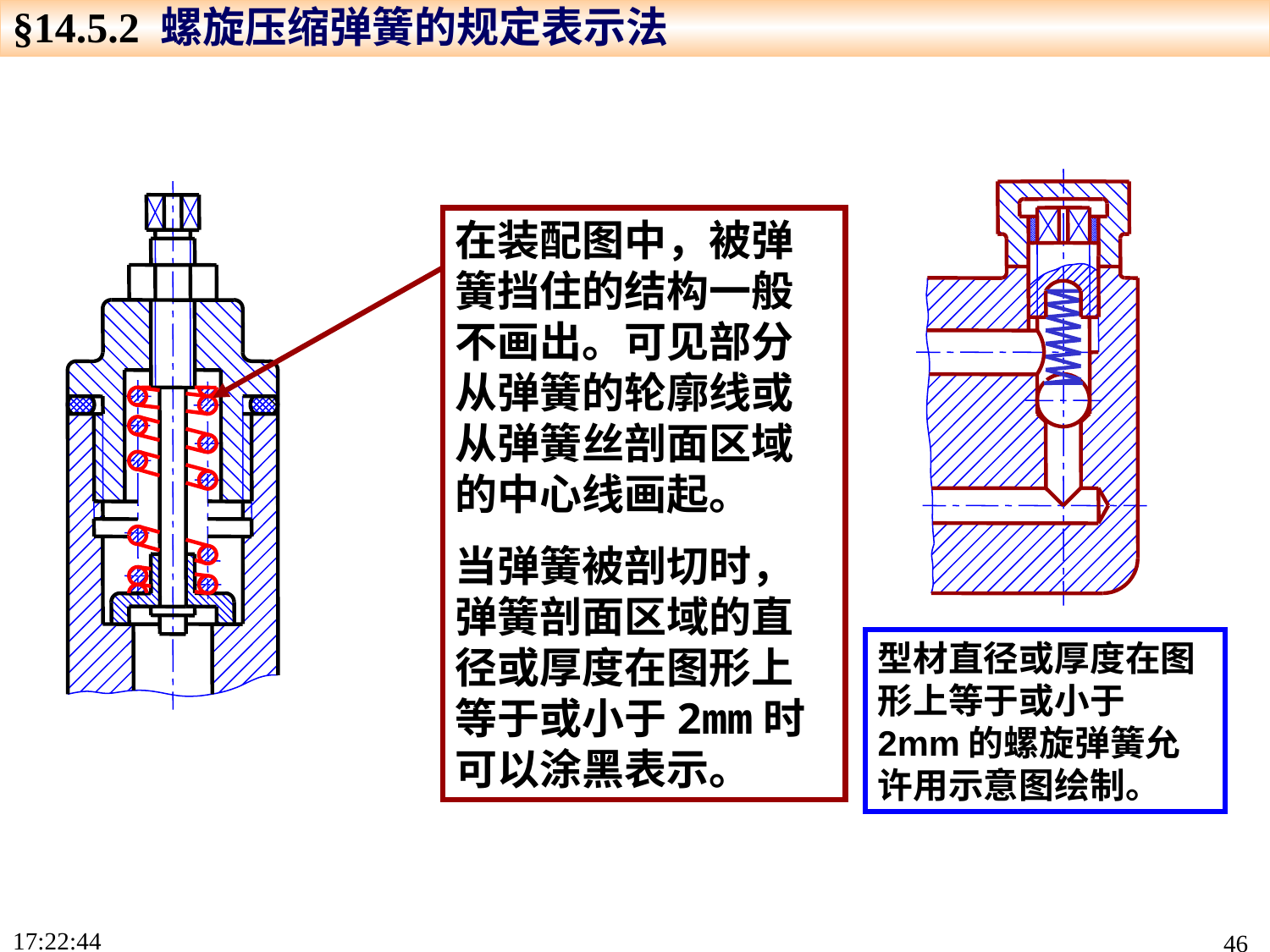

§14.5.2 螺旋压缩弹簧的规定表示法

在装配图中，被弹簧挡住的结构一般不画出。可见部分从弹簧的轮廓线或从弹簧丝剖面区域的中心线画起。
当弹簧被剖切时，弹簧剖面区域的直径或厚度在图形上等于或小于2mm时可以涂黑表示。

型材直径或厚度在图形上等于或小于2mm的螺旋弹簧允许用示意图绘制。
17:22:44
46